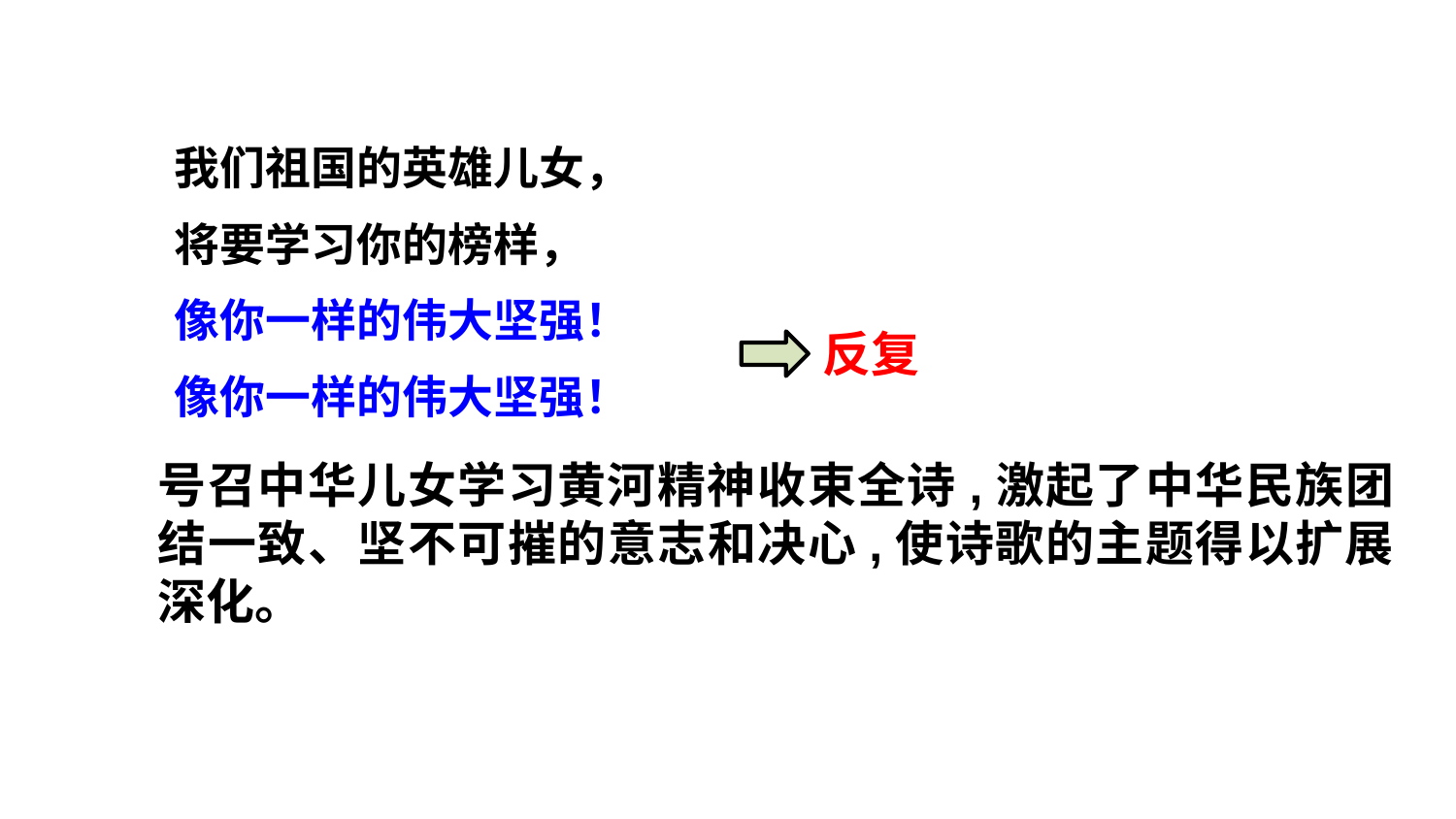

我们祖国的英雄儿女，
将要学习你的榜样，
像你一样的伟大坚强！
像你一样的伟大坚强！
反复

号召中华儿女学习黄河精神收束全诗,激起了中华民族团结一致、坚不可摧的意志和决心,使诗歌的主题得以扩展深化。